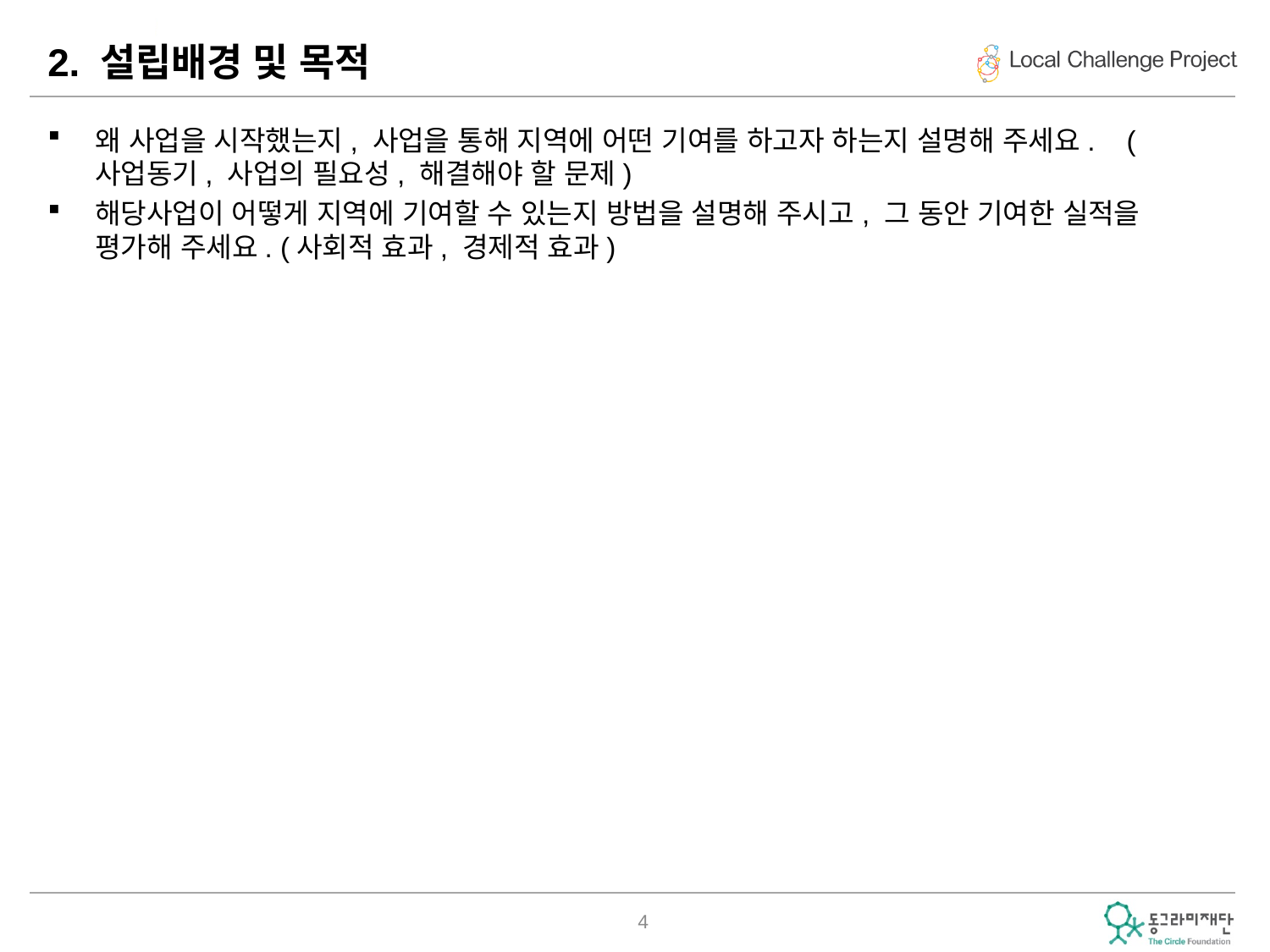

# 2. 설립배경 및 목적
왜 사업을 시작했는지, 사업을 통해 지역에 어떤 기여를 하고자 하는지 설명해 주세요.    (사업동기, 사업의 필요성, 해결해야 할 문제)
해당사업이 어떻게 지역에 기여할 수 있는지 방법을 설명해 주시고, 그 동안 기여한 실적을 평가해 주세요. (사회적 효과, 경제적 효과)
4